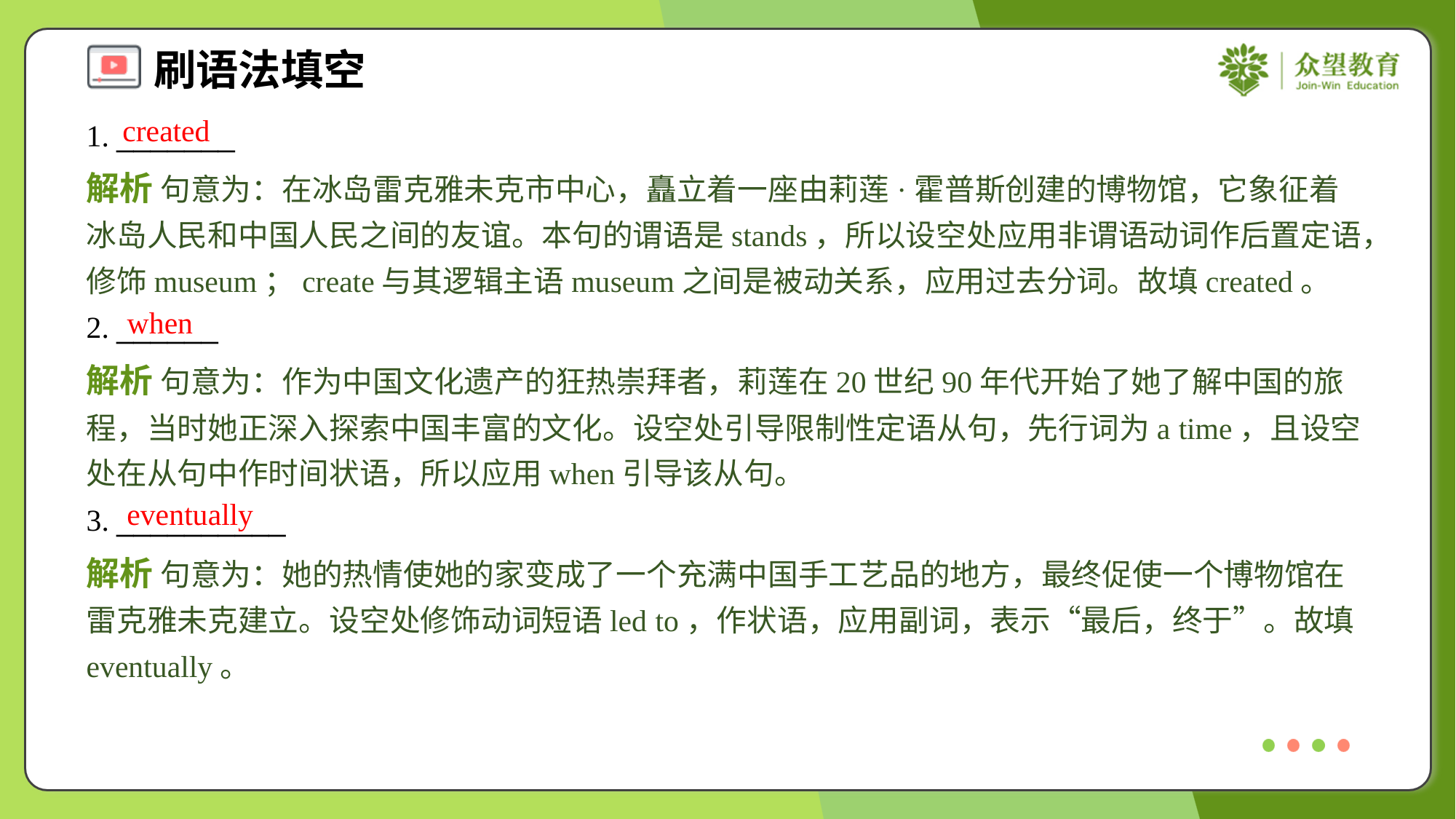

created
1. _______
解析 句意为：在冰岛雷克雅未克市中心，矗立着一座由莉莲·霍普斯创建的博物馆，它象征着冰岛人民和中国人民之间的友谊。本句的谓语是stands，所以设空处应用非谓语动词作后置定语，修饰museum；create与其逻辑主语museum之间是被动关系，应用过去分词。故填created。
when
2. ______
解析 句意为：作为中国文化遗产的狂热崇拜者，莉莲在20世纪90年代开始了她了解中国的旅程，当时她正深入探索中国丰富的文化。设空处引导限制性定语从句，先行词为a time，且设空处在从句中作时间状语，所以应用when引导该从句。
eventually
3. __________
解析 句意为：她的热情使她的家变成了一个充满中国手工艺品的地方，最终促使一个博物馆在雷克雅未克建立。设空处修饰动词短语led to，作状语，应用副词，表示“最后，终于”。故填eventually。